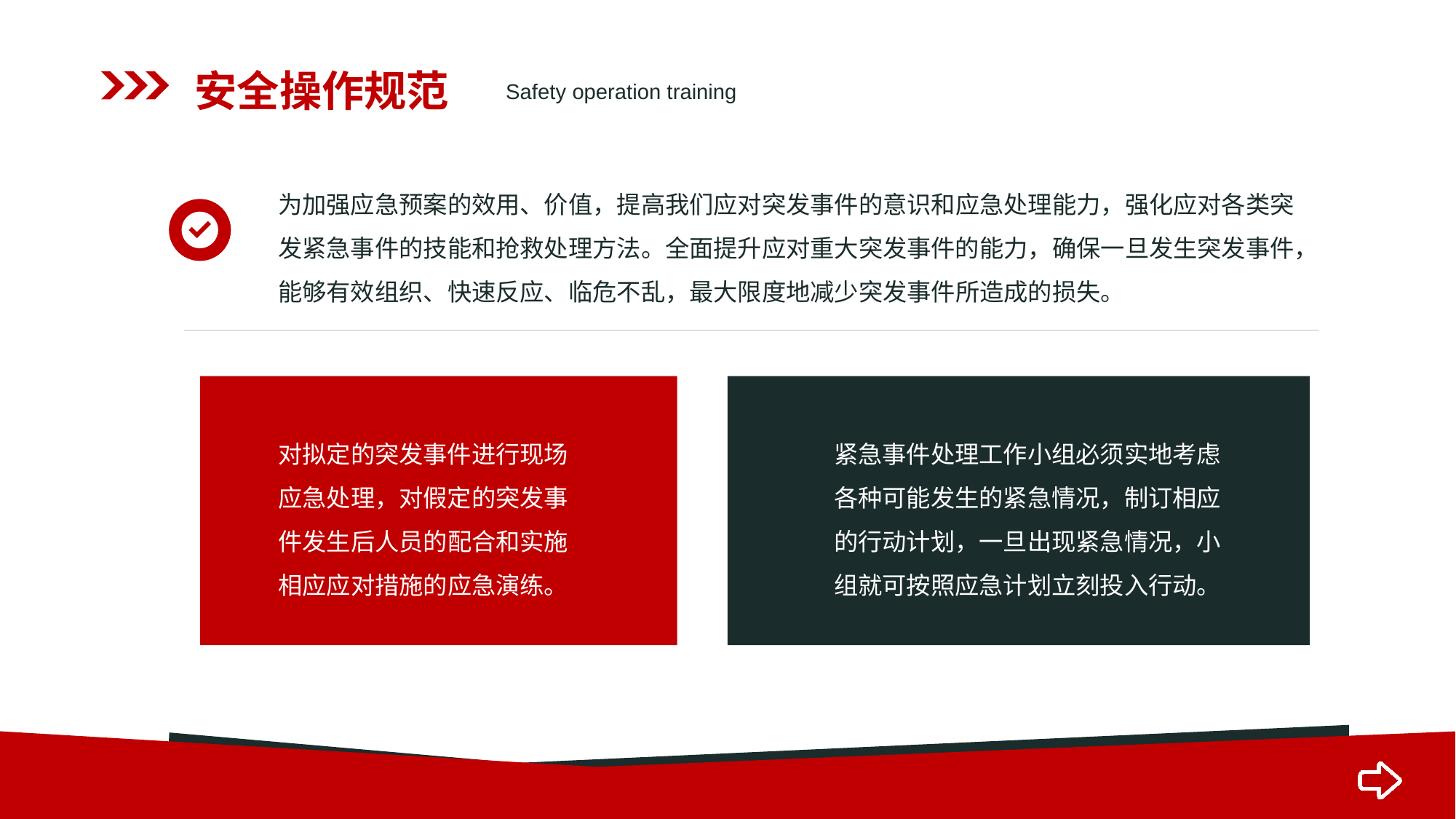

安全操作规范

Safety operation training
为加强应急预案的效用、价值，提高我们应对突发事件的意识和应急处理能力，强化应对各类突发紧急事件的技能和抢救处理方法。全面提升应对重大突发事件的能力，确保一旦发生突发事件，能够有效组织、快速反应、临危不乱，最大限度地减少突发事件所造成的损失。

对拟定的突发事件进行现场应急处理，对假定的突发事件发生后人员的配合和实施相应应对措施的应急演练。
紧急事件处理工作小组必须实地考虑各种可能发生的紧急情况，制订相应的行动计划，一旦出现紧急情况，小组就可按照应急计划立刻投入行动。